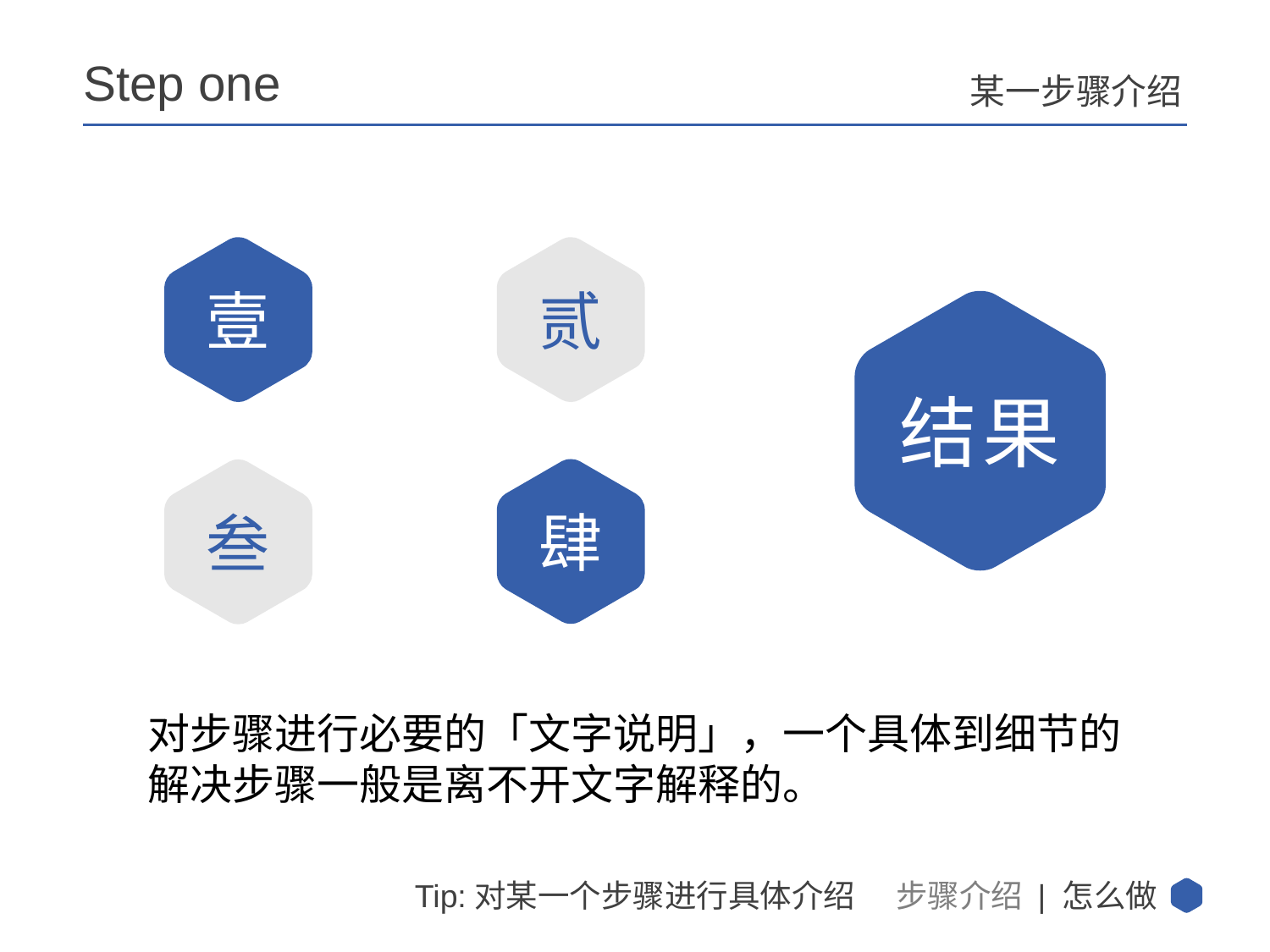

Step one
某一步骤介绍
贰
壹
结果
肆
叁
对步骤进行必要的「文字说明」，一个具体到细节的解决步骤一般是离不开文字解释的。
步骤介绍 | 怎么做
Tip:对某一个步骤进行具体介绍